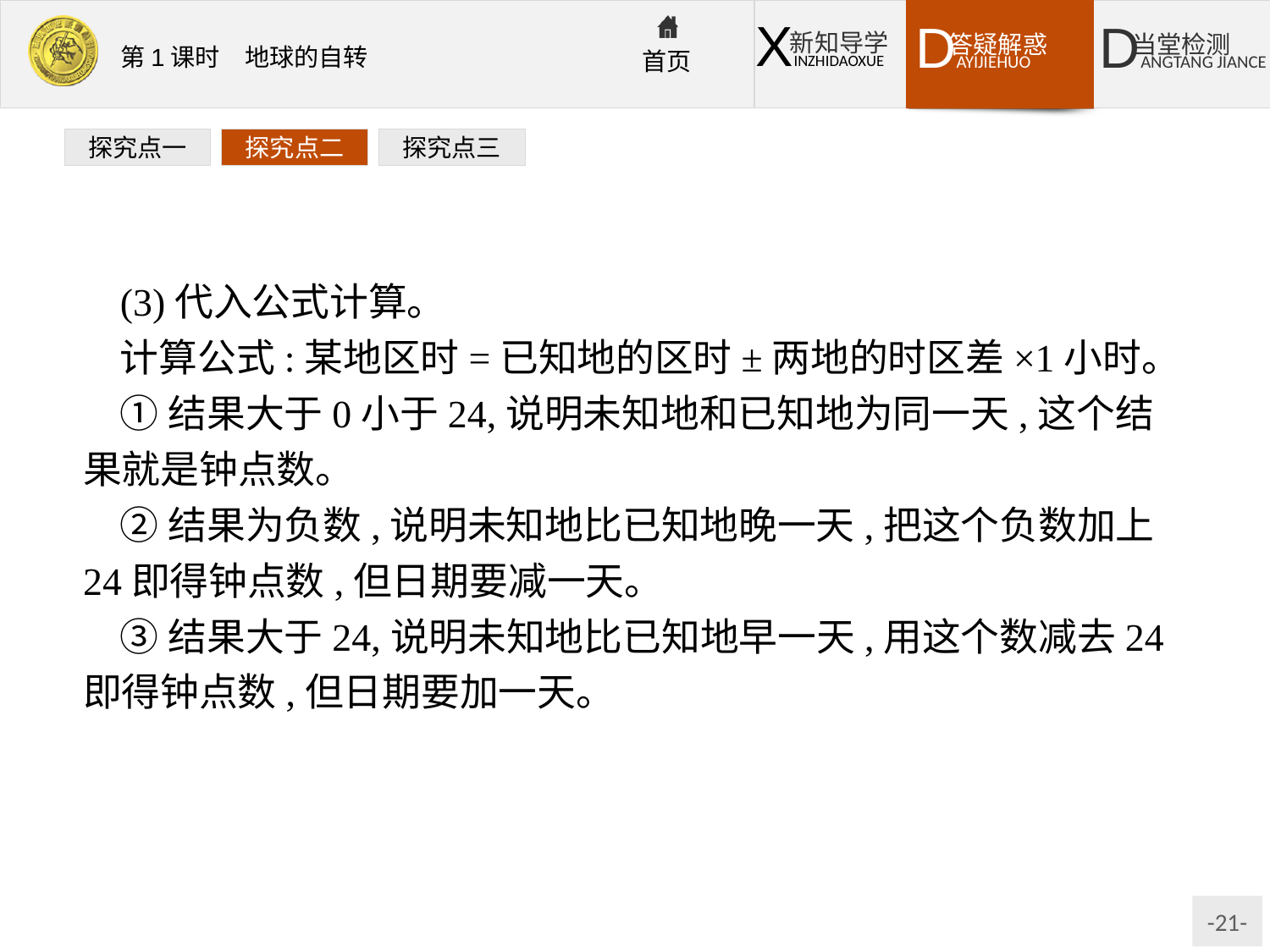

探究点一
探究点二
探究点三
(3)代入公式计算。
计算公式:某地区时=已知地的区时±两地的时区差×1小时。
①结果大于0小于24,说明未知地和已知地为同一天,这个结果就是钟点数。
②结果为负数,说明未知地比已知地晚一天,把这个负数加上24即得钟点数,但日期要减一天。
③结果大于24,说明未知地比已知地早一天,用这个数减去24即得钟点数,但日期要加一天。